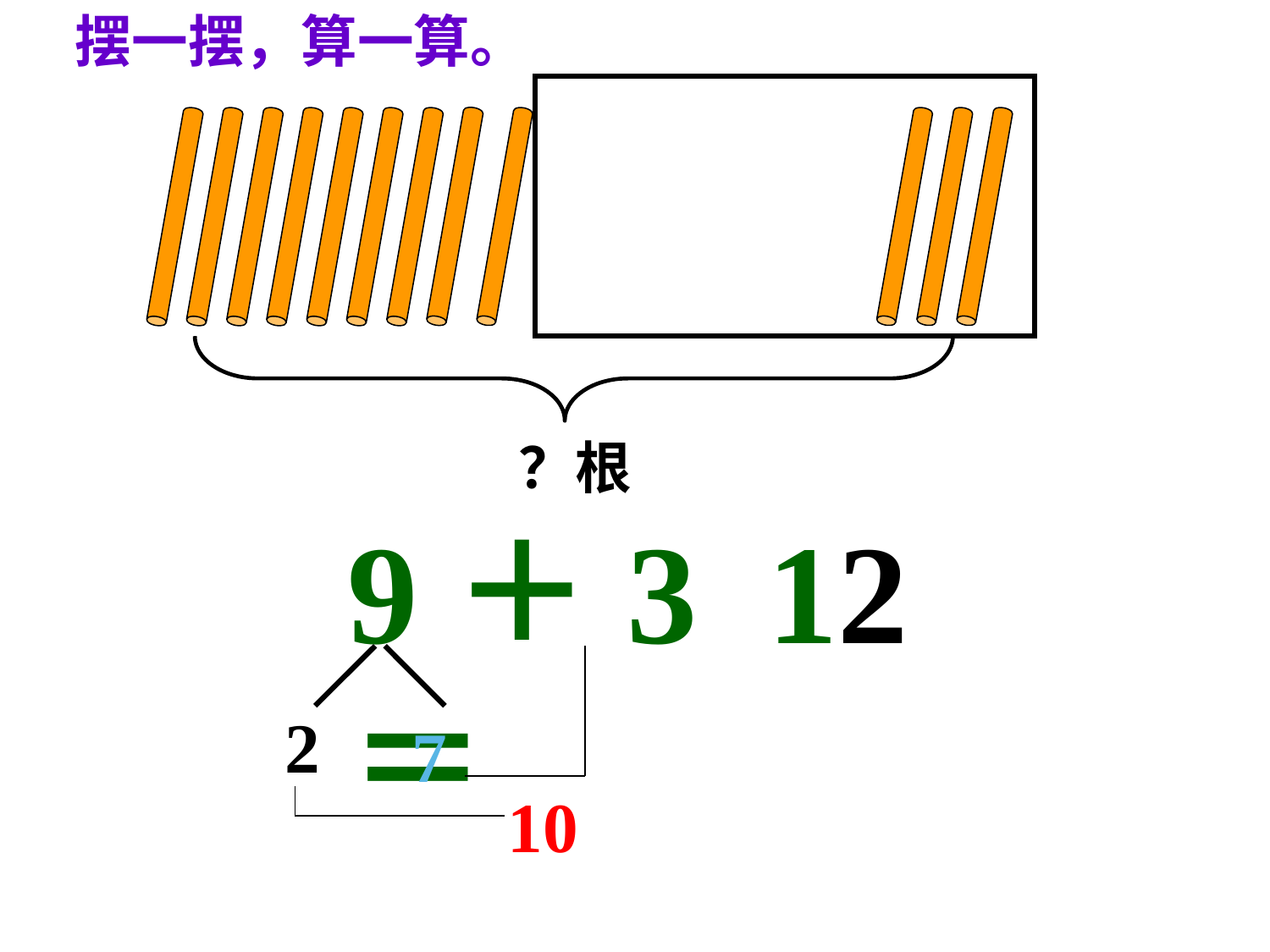

摆一摆，算一算。

？根
9＋3＝
12
 2
 7
10